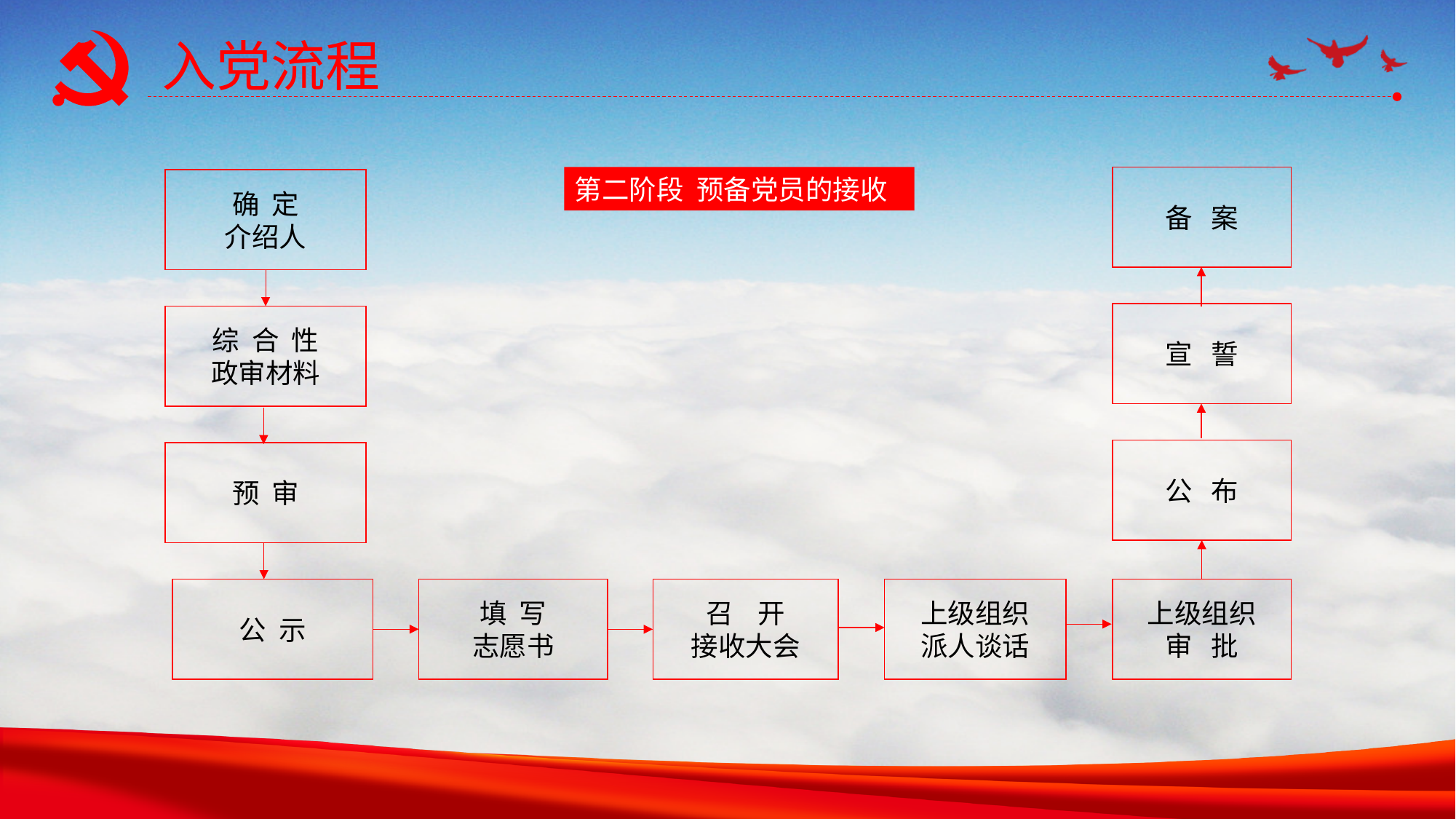

入党流程
第二阶段  预备党员的接收
备   案
确  定
介绍人
宣   誓
综  合  性
政审材料
公   布
预  审
公  示
填  写
志愿书
召    开
接收大会
上级组织
派人谈话
上级组织
审   批